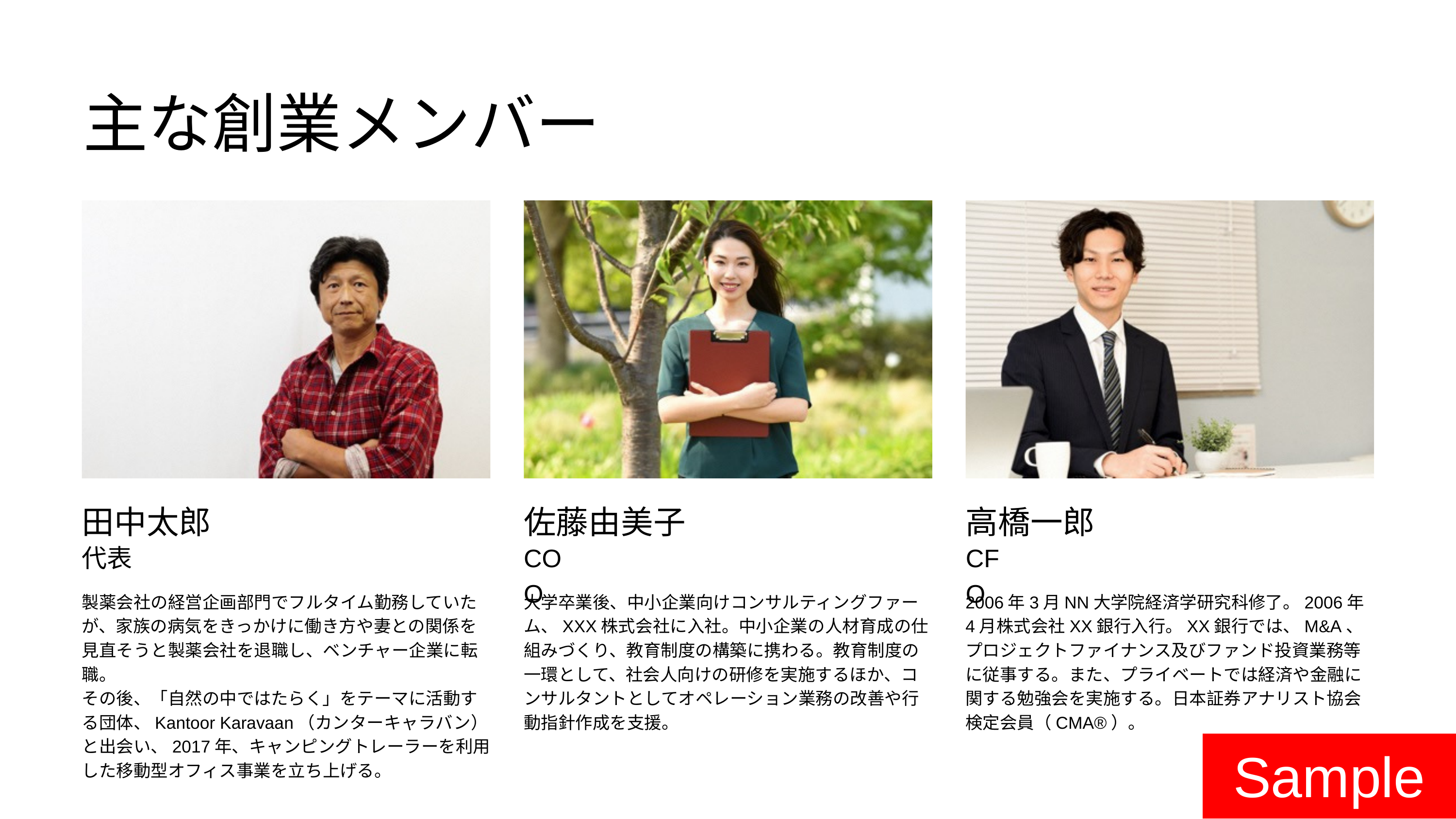

主な創業メンバー

田中太郎
佐藤由美子
高橋一郎
代表
COO
CFO
製薬会社の経営企画部門でフルタイム勤務していたが、家族の病気をきっかけに働き方や妻との関係を見直そうと製薬会社を退職し、ベンチャー企業に転職。
その後、「自然の中ではたらく」をテーマに活動する団体、Kantoor Karavaan（カンターキャラバン）と出会い、2017年、キャンピングトレーラーを利用した移動型オフィス事業を立ち上げる。

大学卒業後、中小企業向けコンサルティングファーム、XXX株式会社に入社。中小企業の人材育成の仕組みづくり、教育制度の構築に携わる。教育制度の一環として、社会人向けの研修を実施するほか、コンサルタントとしてオペレーション業務の改善や行動指針作成を支援。

2006年3月NN大学院経済学研究科修了。2006年4月株式会社XX銀行入行。XX銀行では、M&A、プロジェクトファイナンス及びファンド投資業務等に従事する。また、プライベートでは経済や金融に関する勉強会を実施する。日本証券アナリスト協会検定会員（CMA®）。

Sample